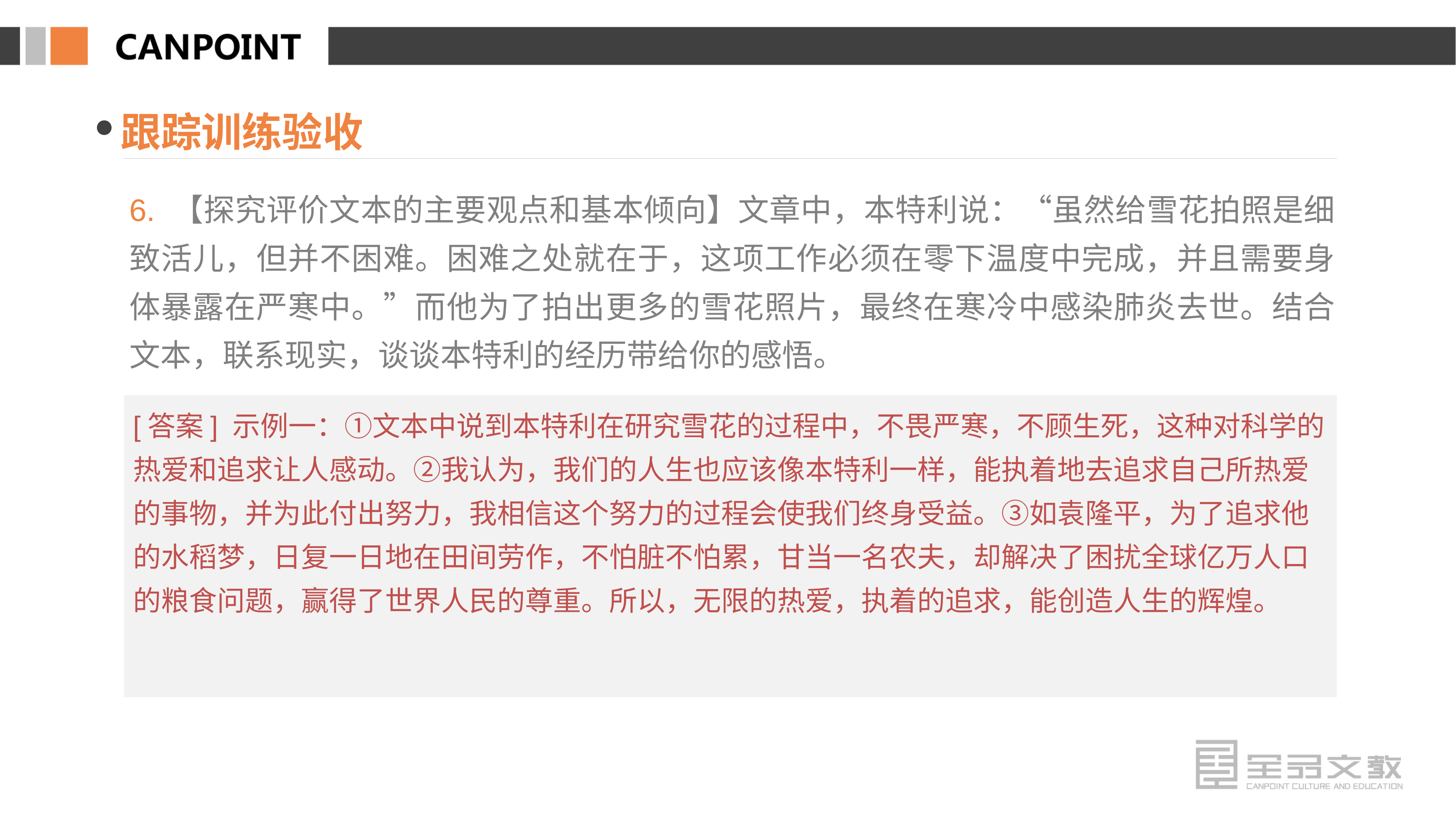

跟踪训练验收

6. 【探究评价文本的主要观点和基本倾向】文章中，本特利说：“虽然给雪花拍照是细致活儿，但并不困难。困难之处就在于，这项工作必须在零下温度中完成，并且需要身体暴露在严寒中。”而他为了拍出更多的雪花照片，最终在寒冷中感染肺炎去世。结合文本，联系现实，谈谈本特利的经历带给你的感悟。

[答案] 示例一：①文本中说到本特利在研究雪花的过程中，不畏严寒，不顾生死，这种对科学的热爱和追求让人感动。②我认为，我们的人生也应该像本特利一样，能执着地去追求自己所热爱的事物，并为此付出努力，我相信这个努力的过程会使我们终身受益。③如袁隆平，为了追求他的水稻梦，日复一日地在田间劳作，不怕脏不怕累，甘当一名农夫，却解决了困扰全球亿万人口的粮食问题，赢得了世界人民的尊重。所以，无限的热爱，执着的追求，能创造人生的辉煌。